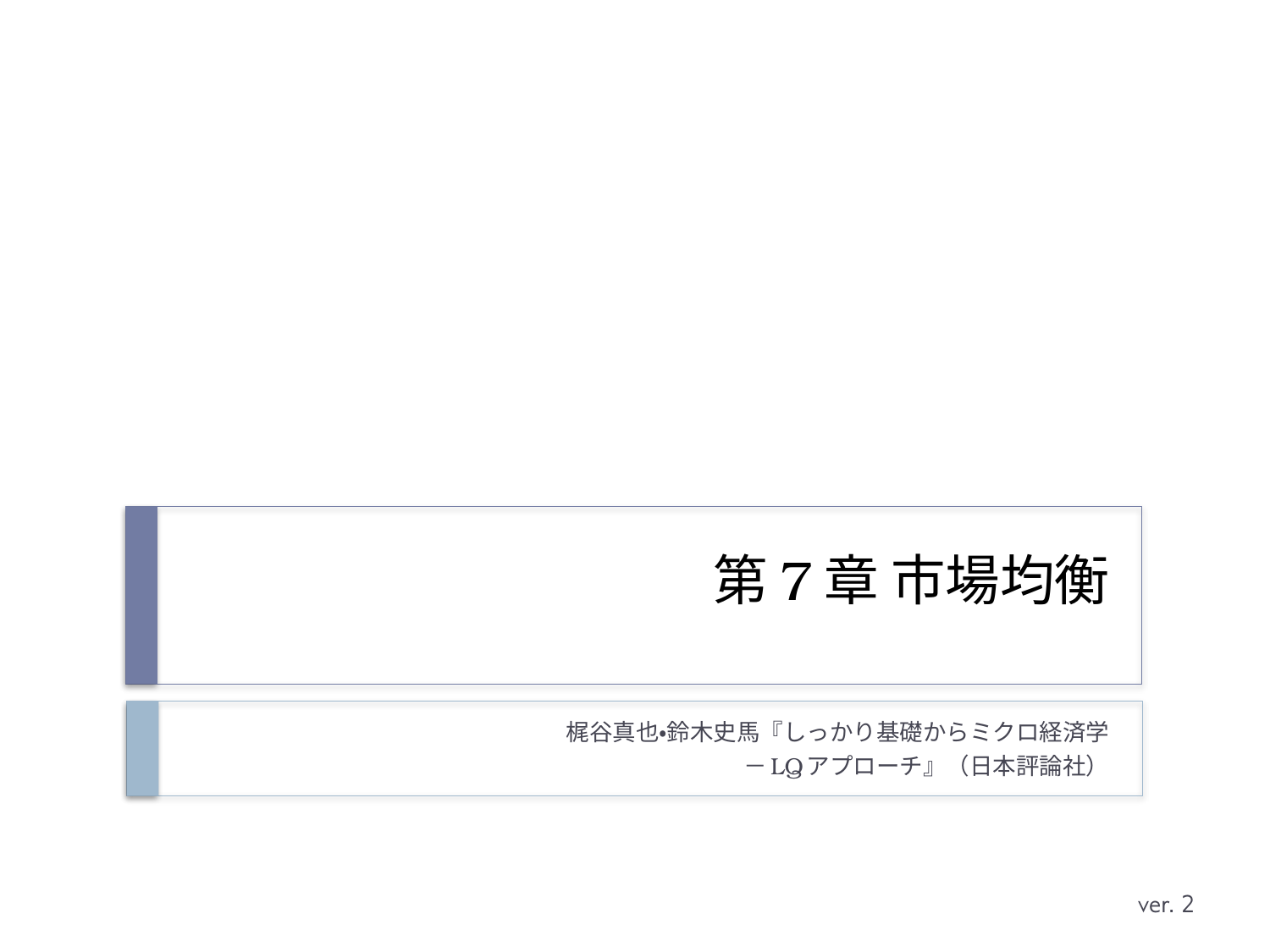

# 第7章 市場均衡
梶谷真也・鈴木史馬『しっかり基礎からミクロ経済学
－LQアプローチ』（日本評論社）
ver. 2